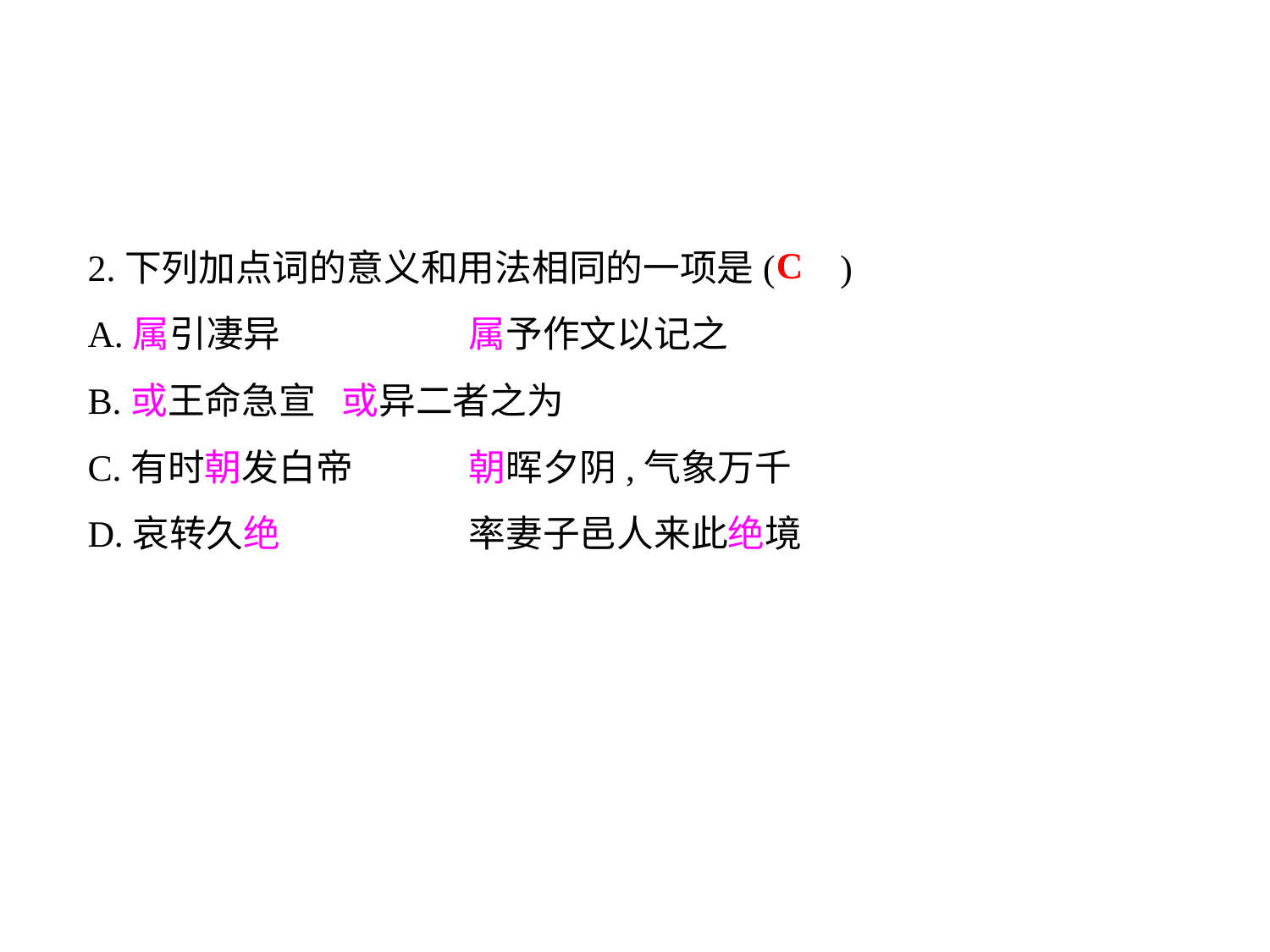

2.下列加点词的意义和用法相同的一项是(       )
A.属引凄异		属予作文以记之
B.或王命急宣	或异二者之为
C.有时朝发白帝	朝晖夕阴,气象万千
D.哀转久绝		率妻子邑人来此绝境
C